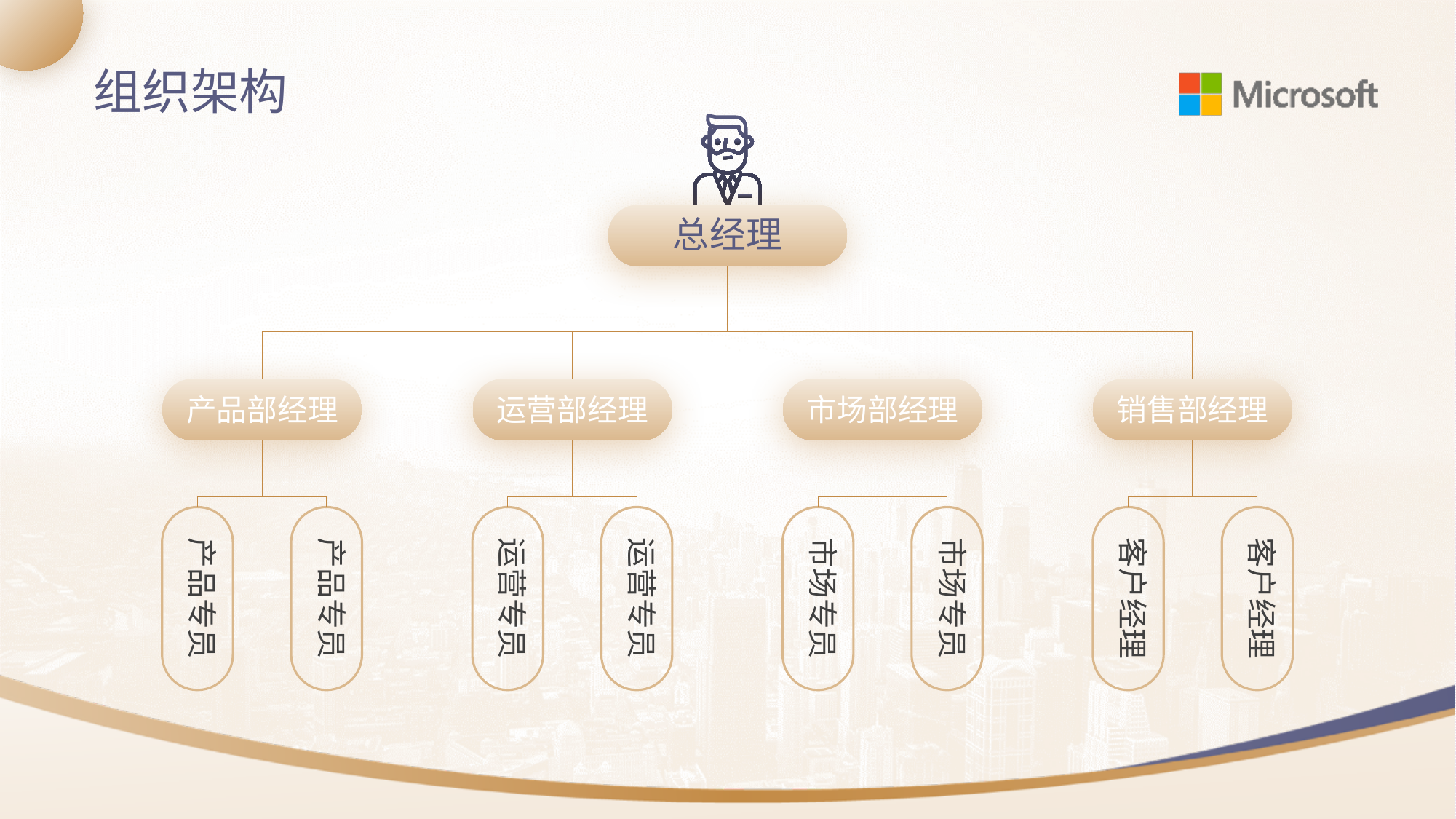

组织架构

总经理

产品部经理

运营部经理

市场部经理

销售部经理

产品专员
产品专员
运营专员
运营专员
市场专员
市场专员
客户经理
客户经理